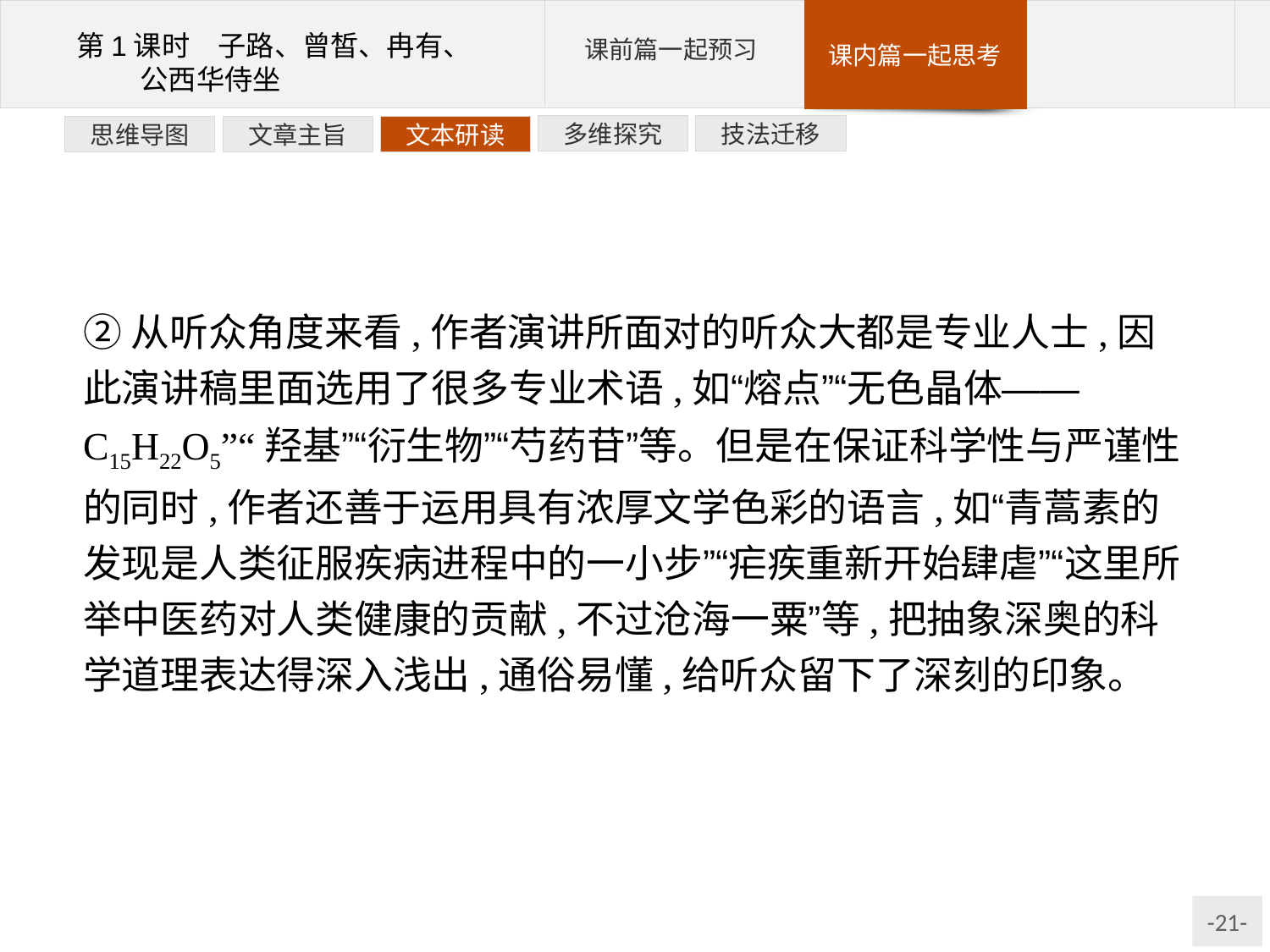

技法迁移
多维探究
文本研读
文章主旨
思维导图
②从听众角度来看,作者演讲所面对的听众大都是专业人士,因此演讲稿里面选用了很多专业术语,如“熔点”“无色晶体——C15H22O5”“羟基”“衍生物”“芍药苷”等。但是在保证科学性与严谨性的同时,作者还善于运用具有浓厚文学色彩的语言,如“青蒿素的发现是人类征服疾病进程中的一小步”“疟疾重新开始肆虐”“这里所举中医药对人类健康的贡献,不过沧海一粟”等,把抽象深奥的科学道理表达得深入浅出,通俗易懂,给听众留下了深刻的印象。